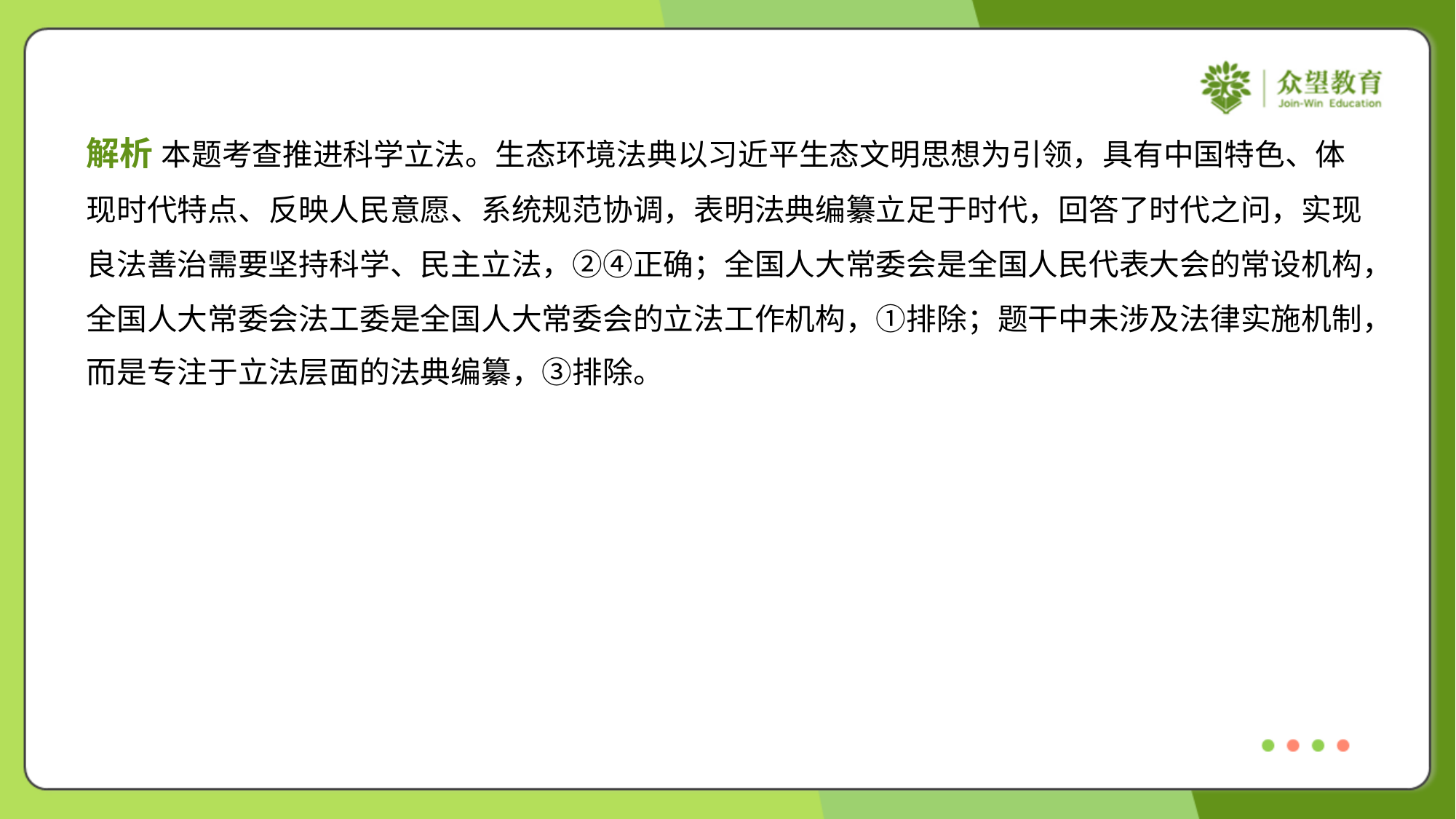

解析 本题考查推进科学立法。生态环境法典以习近平生态文明思想为引领，具有中国特色、体
现时代特点、反映人民意愿、系统规范协调，表明法典编纂立足于时代，回答了时代之问，实现
良法善治需要坚持科学、民主立法，②④正确；全国人大常委会是全国人民代表大会的常设机构，
全国人大常委会法工委是全国人大常委会的立法工作机构，①排除；题干中未涉及法律实施机制，
而是专注于立法层面的法典编纂，③排除。